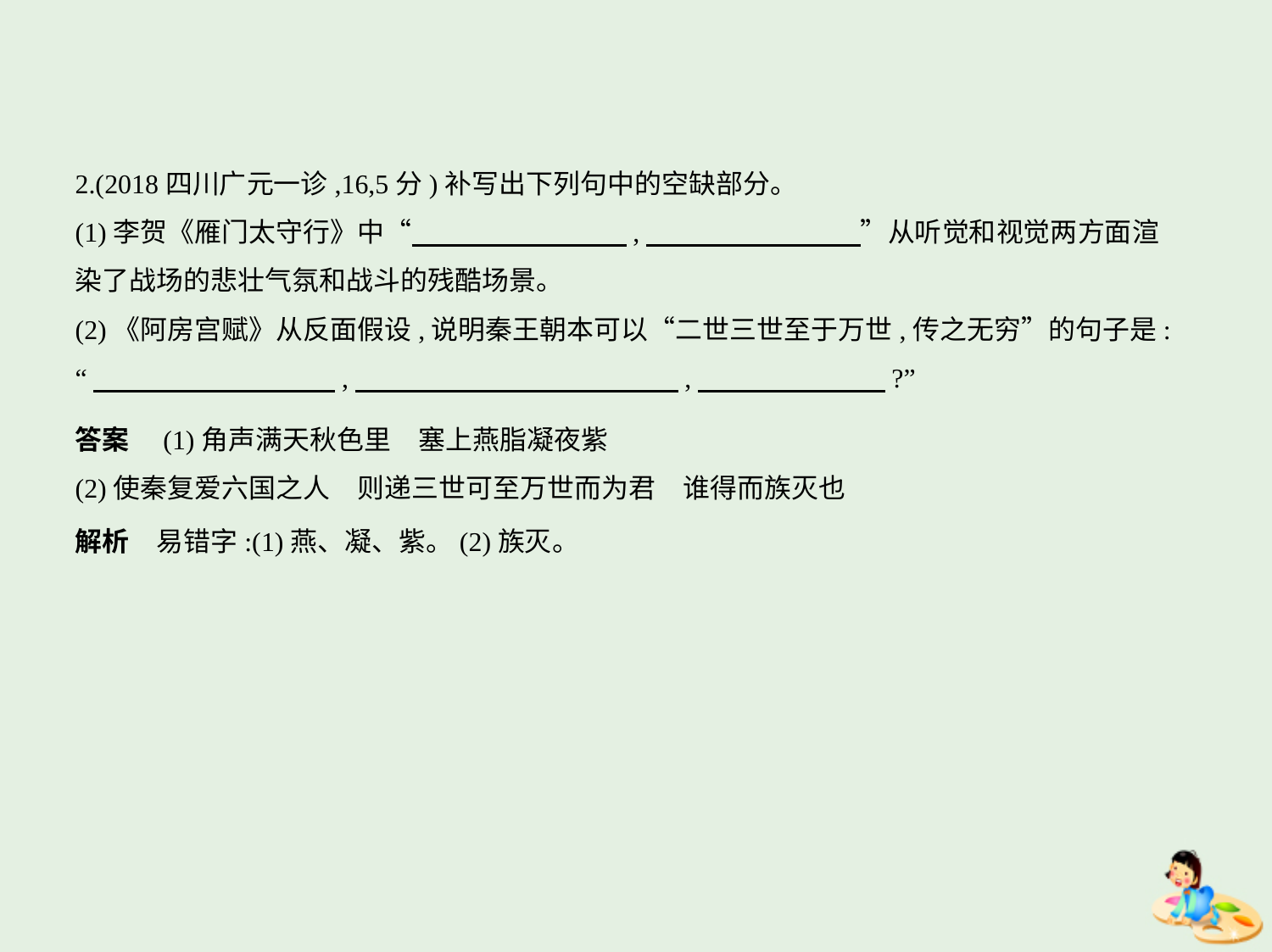

2.(2018四川广元一诊,16,5分)补写出下列句中的空缺部分。
(1)李贺《雁门太守行》中“　　　　　　　    ,　　　　　　　    ”从听觉和视觉两方面渲
染了战场的悲壮气氛和战斗的残酷场景。
(2)《阿房宫赋》从反面假设,说明秦王朝本可以“二世三世至于万世,传之无穷”的句子是:
“　　　　　　　　    ,　　　　　　　　　　　    ,　　　　　　    ?”
答案　(1)角声满天秋色里　塞上燕脂凝夜紫
(2)使秦复爱六国之人　则递三世可至万世而为君　谁得而族灭也
解析　易错字:(1)燕、凝、紫。(2)族灭。